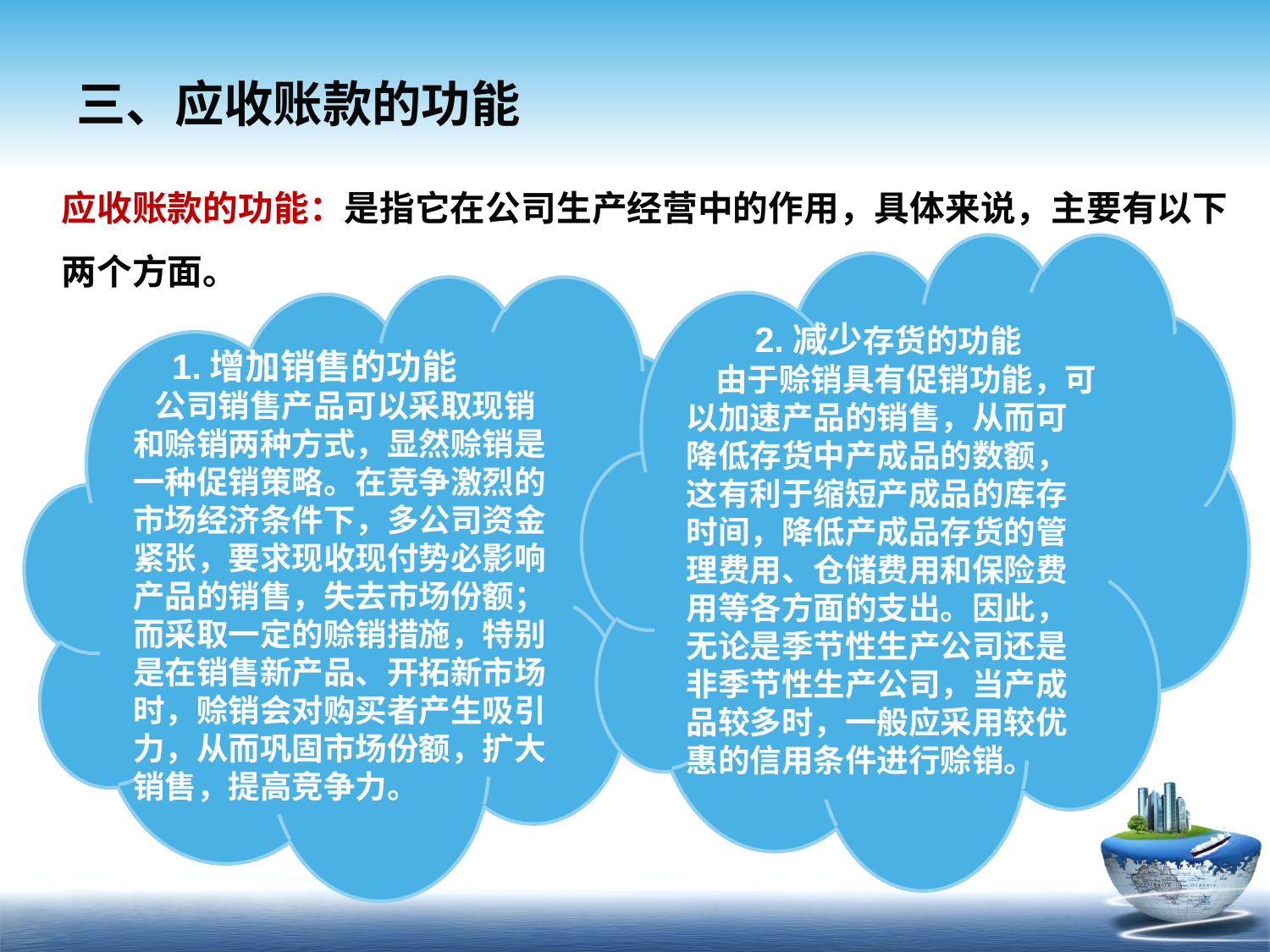

# 三、应收账款的功能
应收账款的功能：是指它在公司生产经营中的作用，具体来说，主要有以下两个方面。

       2.减少存货的功能
   由于赊销具有促销功能，可 以加速产品的销售，从而可降低存货中产成品的数额，这有利于缩短产成品的库存时间，降低产成品存货的管理费用、仓储费用和保险费用等各方面的支出。因此，无论是季节性生产公司还是非季节性生产公司，当产成品较多时，一般应采用较优惠的信用条件进行赊销。

    1.增加销售的功能
  公司销售产品可以采取现销  和赊销两种方式，显然赊销是一种促销策略。在竞争激烈的市场经济条件下，多公司资金紧张，要求现收现付势必影响产品的销售，失去市场份额；而采取一定的赊销措施，特别是在销售新产品、开拓新市场时，赊销会对购买者产生吸引力，从而巩固市场份额，扩大销售，提高竞争力。